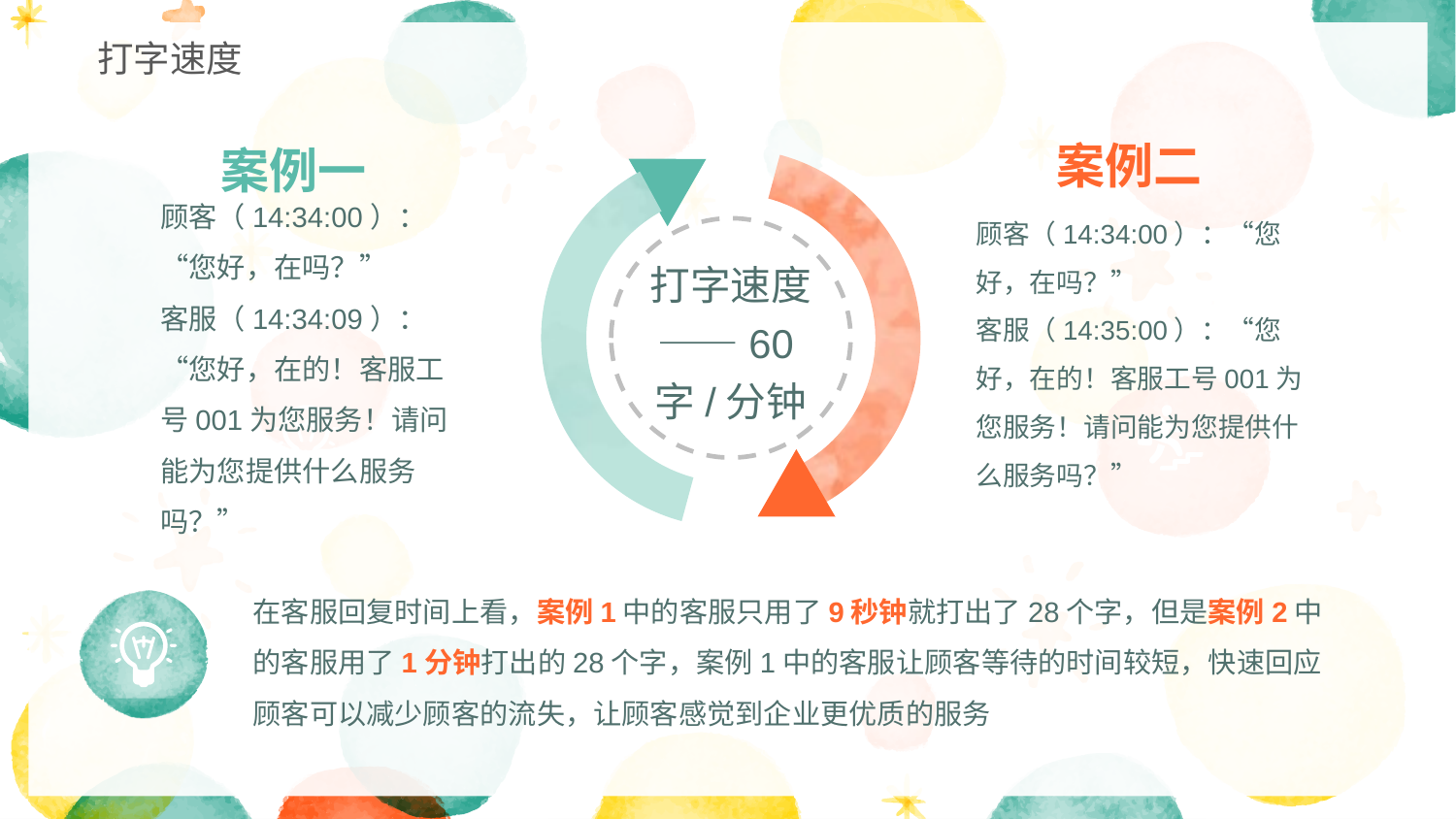

打字速度
案例一
顾客（14:34:00）：“您好，在吗？”
客服（14:34:09）：“您好，在的！客服工号001为您服务！请问能为您提供什么服务吗？”
案例二
顾客（14:34:00）：“您好，在吗？”
客服（14:35:00）：“您好，在的！客服工号001为您服务！请问能为您提供什么服务吗？”

打字速度——60字/分钟

在客服回复时间上看，案例1中的客服只用了9秒钟就打出了28个字，但是案例2中的客服用了1分钟打出的28个字，案例1中的客服让顾客等待的时间较短，快速回应顾客可以减少顾客的流失，让顾客感觉到企业更优质的服务